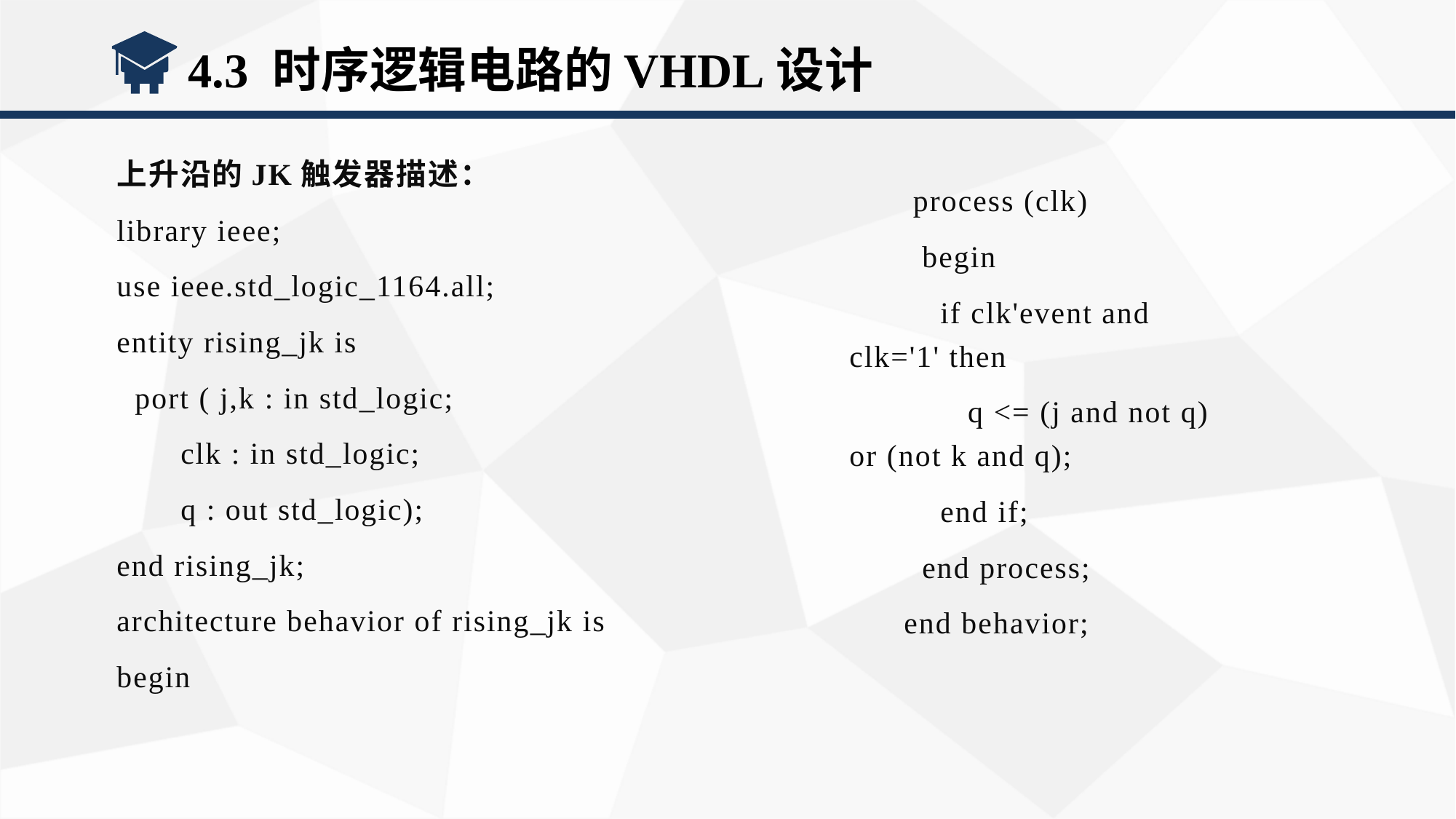

4.3 时序逻辑电路的VHDL设计

上升沿的JK触发器描述：
library ieee;
use ieee.std_logic_1164.all;
entity rising_jk is
  port ( j,k : in std_logic;
       clk : in std_logic;
       q : out std_logic);
end rising_jk;
architecture behavior of rising_jk is
begin
 process (clk)
  begin
    if clk'event and clk='1' then
       q <= (j and not q) or (not k and q);
    end if;
  end process;
end behavior;